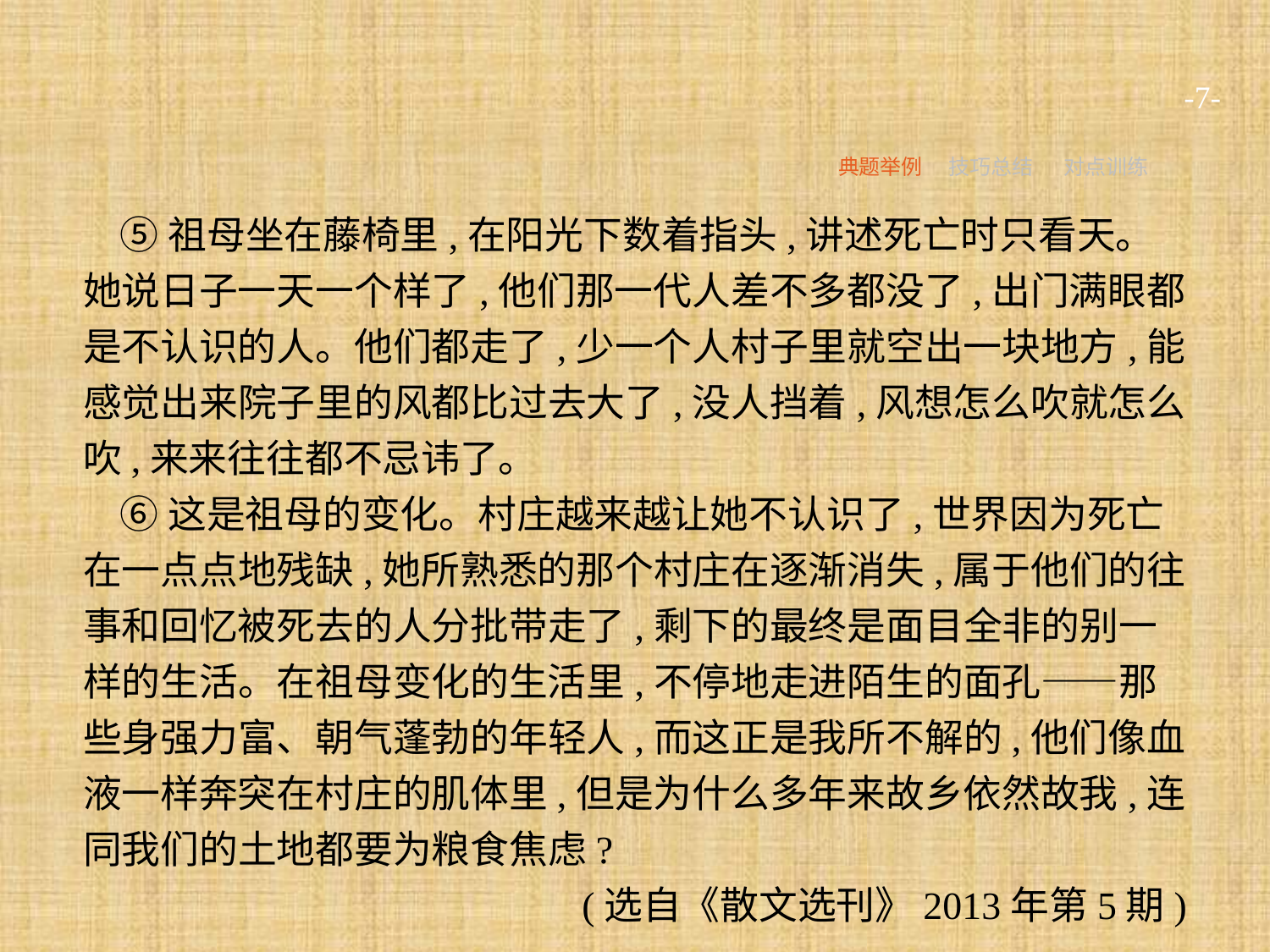

-7-
典题举例
技巧总结
对点训练
⑤祖母坐在藤椅里,在阳光下数着指头,讲述死亡时只看天。她说日子一天一个样了,他们那一代人差不多都没了,出门满眼都是不认识的人。他们都走了,少一个人村子里就空出一块地方,能感觉出来院子里的风都比过去大了,没人挡着,风想怎么吹就怎么吹,来来往往都不忌讳了。
⑥这是祖母的变化。村庄越来越让她不认识了,世界因为死亡在一点点地残缺,她所熟悉的那个村庄在逐渐消失,属于他们的往事和回忆被死去的人分批带走了,剩下的最终是面目全非的别一样的生活。在祖母变化的生活里,不停地走进陌生的面孔——那些身强力富、朝气蓬勃的年轻人,而这正是我所不解的,他们像血液一样奔突在村庄的肌体里,但是为什么多年来故乡依然故我,连同我们的土地都要为粮食焦虑?
(选自《散文选刊》2013年第5期)